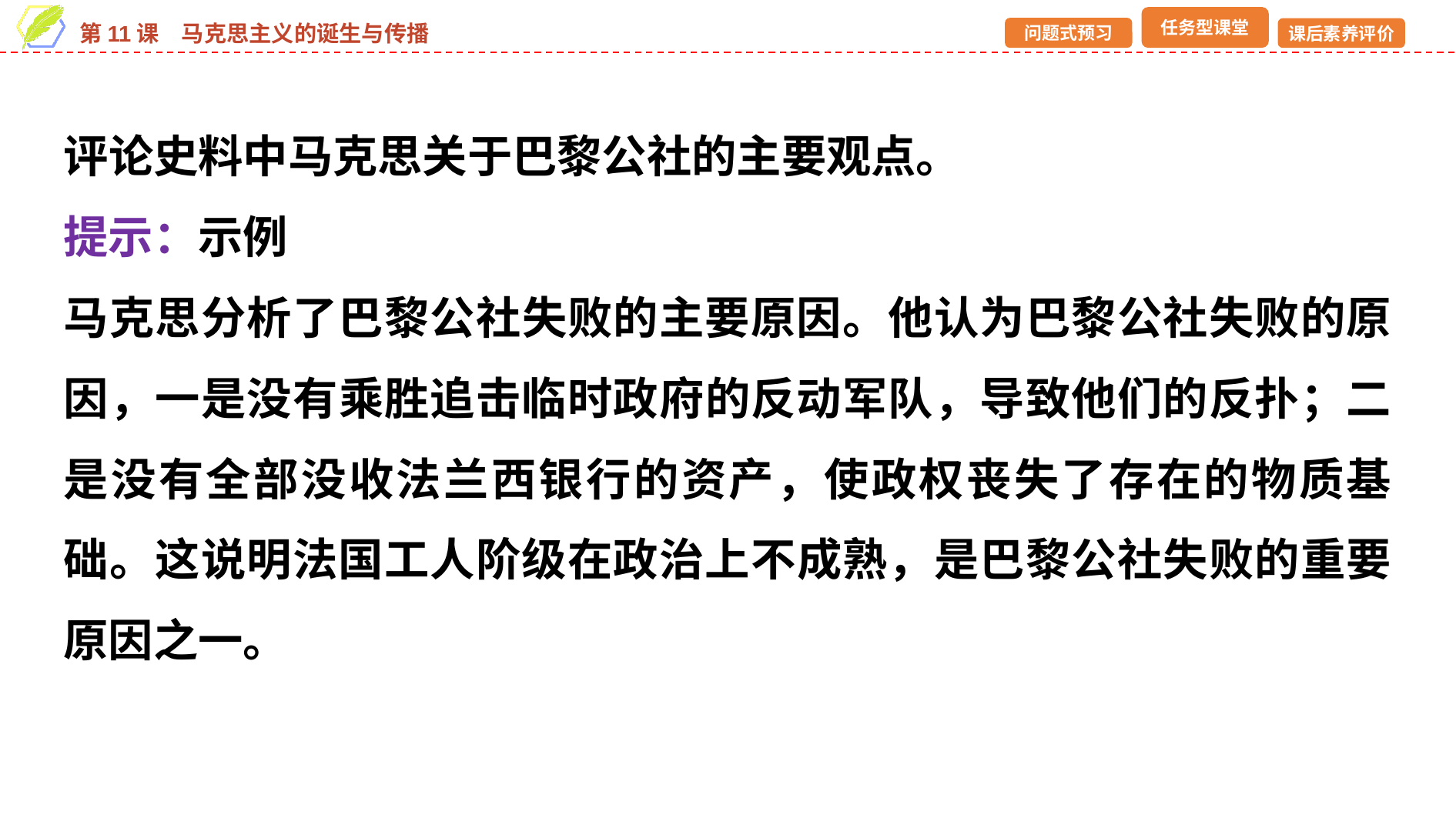

评论史料中马克思关于巴黎公社的主要观点。
提示：示例
马克思分析了巴黎公社失败的主要原因。他认为巴黎公社失败的原因，一是没有乘胜追击临时政府的反动军队，导致他们的反扑；二是没有全部没收法兰西银行的资产，使政权丧失了存在的物质基础。这说明法国工人阶级在政治上不成熟，是巴黎公社失败的重要原因之一。